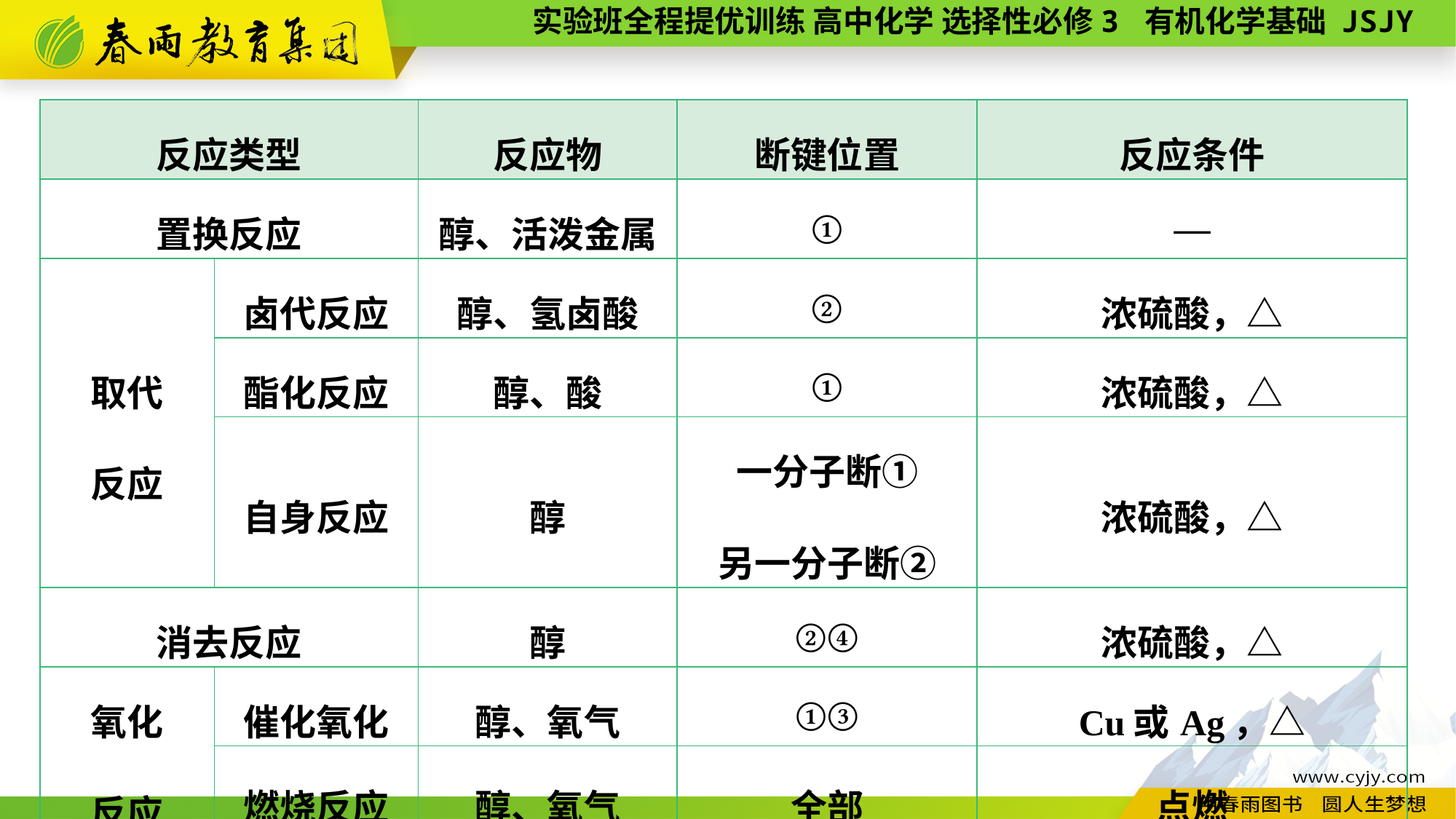

| 反应类型 |  | 反应物 | 断键位置 | 反应条件 |
| --- | --- | --- | --- | --- |
| 置换反应 |  | 醇、活泼金属 | ① | — |
| 取代 反应 | 卤代反应 | 醇、氢卤酸 | ② | 浓硫酸，△ |
|  | 酯化反应 | 醇、酸 | ① | 浓硫酸，△ |
|  | 自身反应 | 醇 | 一分子断① 另一分子断② | 浓硫酸，△ |
| 消去反应 |  | 醇 | ②④ | 浓硫酸，△ |
| 氧化 反应 | 催化氧化 | 醇、氧气 | ①③ | Cu或Ag，△ |
|  | 燃烧反应 | 醇、氧气 | 全部 | 点燃 |